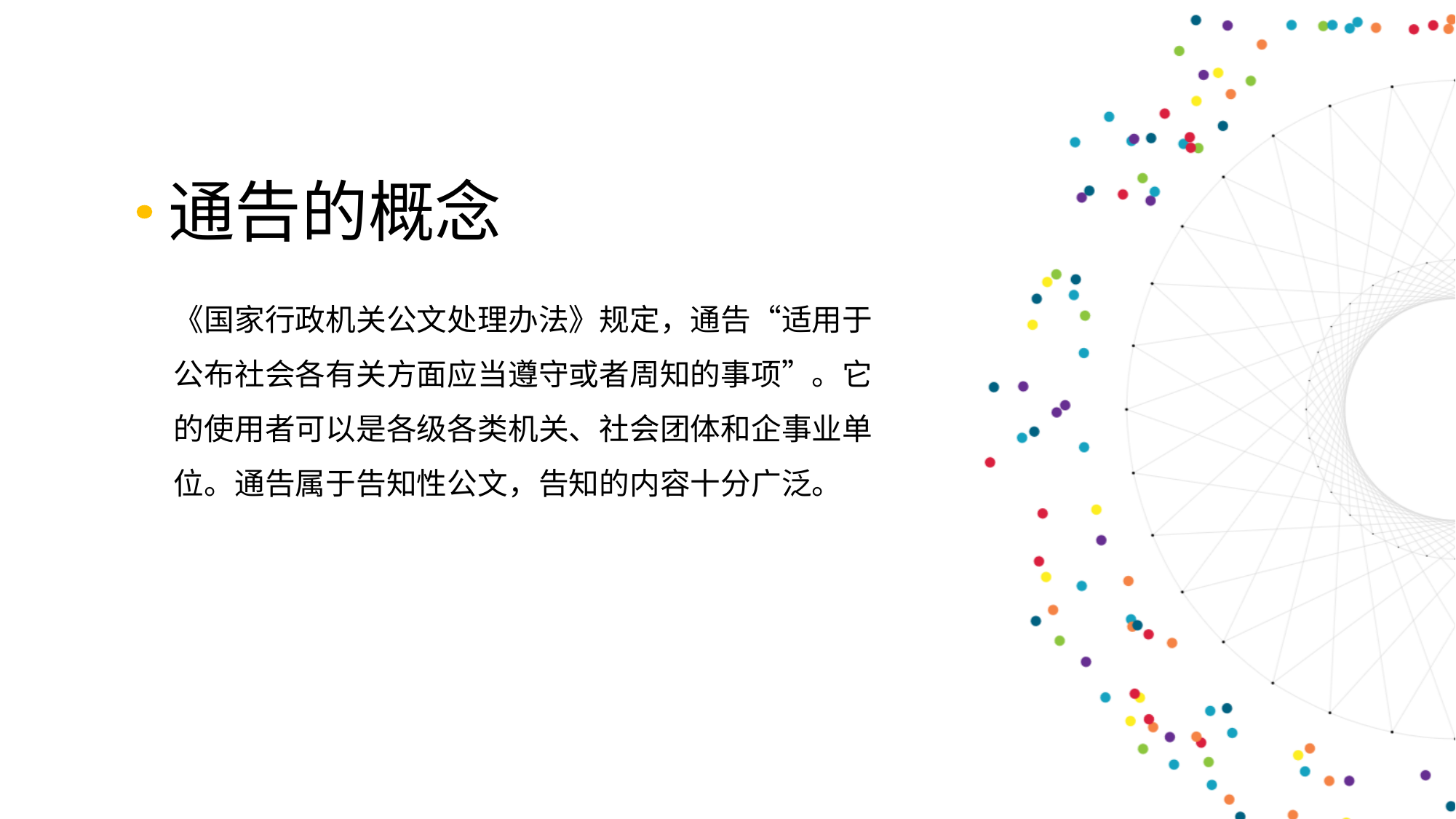

通告的概念

《国家行政机关公文处理办法》规定，通告“适用于公布社会各有关方面应当遵守或者周知的事项”。它的使用者可以是各级各类机关、社会团体和企事业单位。通告属于告知性公文，告知的内容十分广泛。